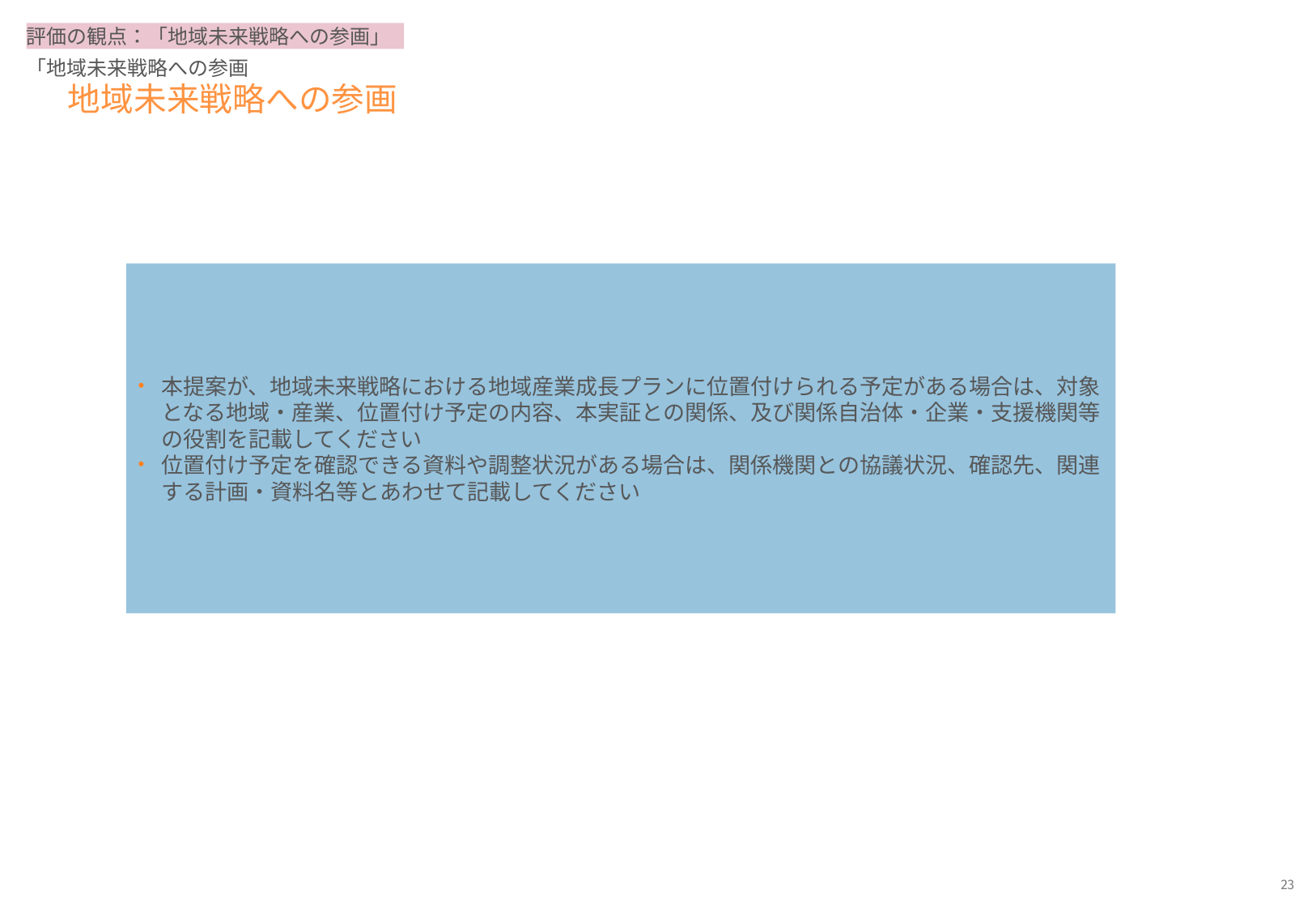

評価の観点：「地域未来戦略への参画」
「地域未来戦略への参画
# 地域未来戦略への参画
本提案が、地域未来戦略における地域産業成長プランに位置付けられる予定がある場合は、対象となる地域・産業、位置付け予定の内容、本実証との関係、及び関係自治体・企業・支援機関等の役割を記載してください
位置付け予定を確認できる資料や調整状況がある場合は、関係機関との協議状況、確認先、関連する計画・資料名等とあわせて記載してください